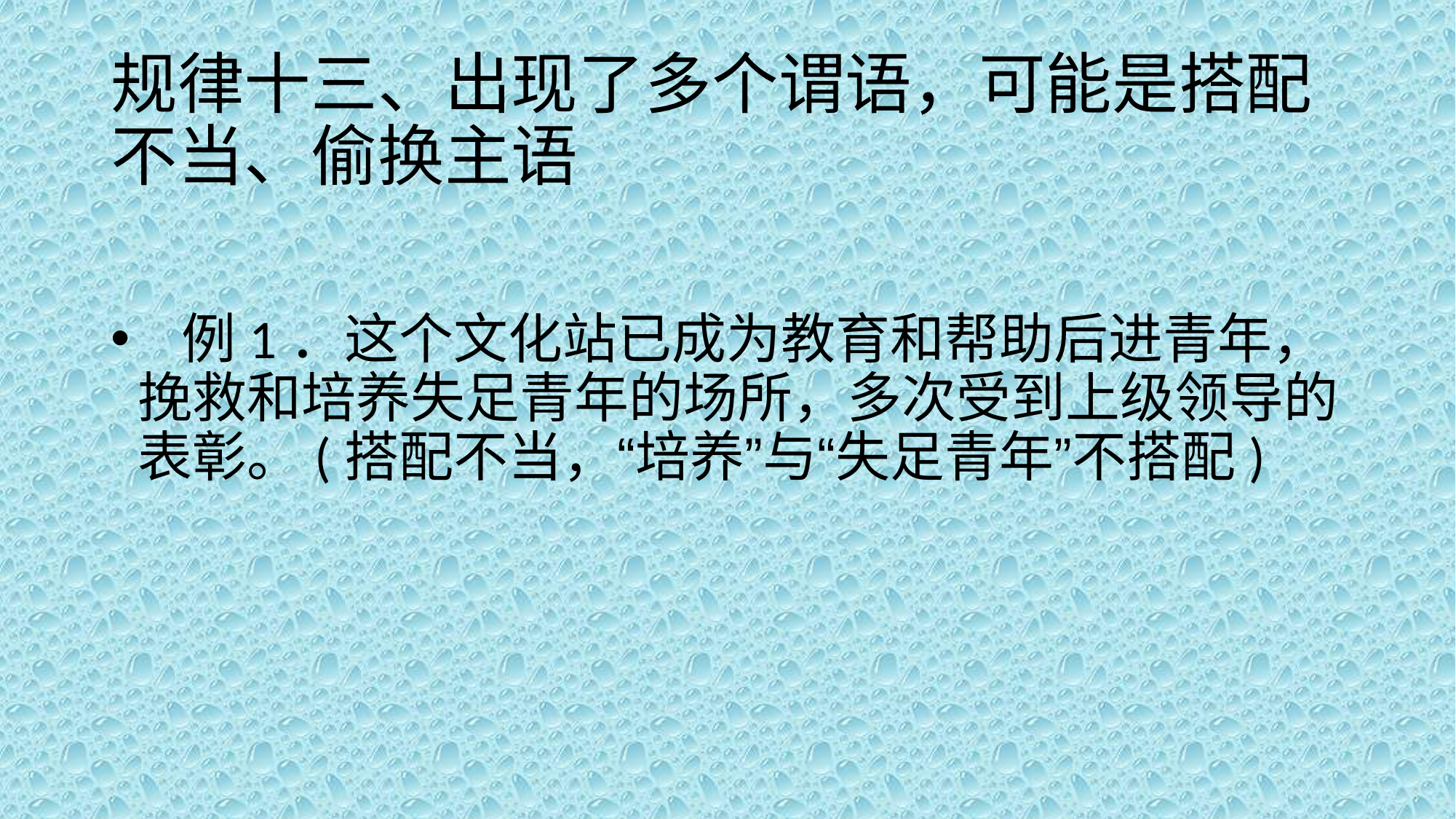

# 规律十三、出现了多个谓语，可能是搭配不当、偷换主语
  例1．这个文化站已成为教育和帮助后进青年，挽救和培养失足青年的场所，多次受到上级领导的表彰。(搭配不当，“培养”与“失足青年”不搭配)